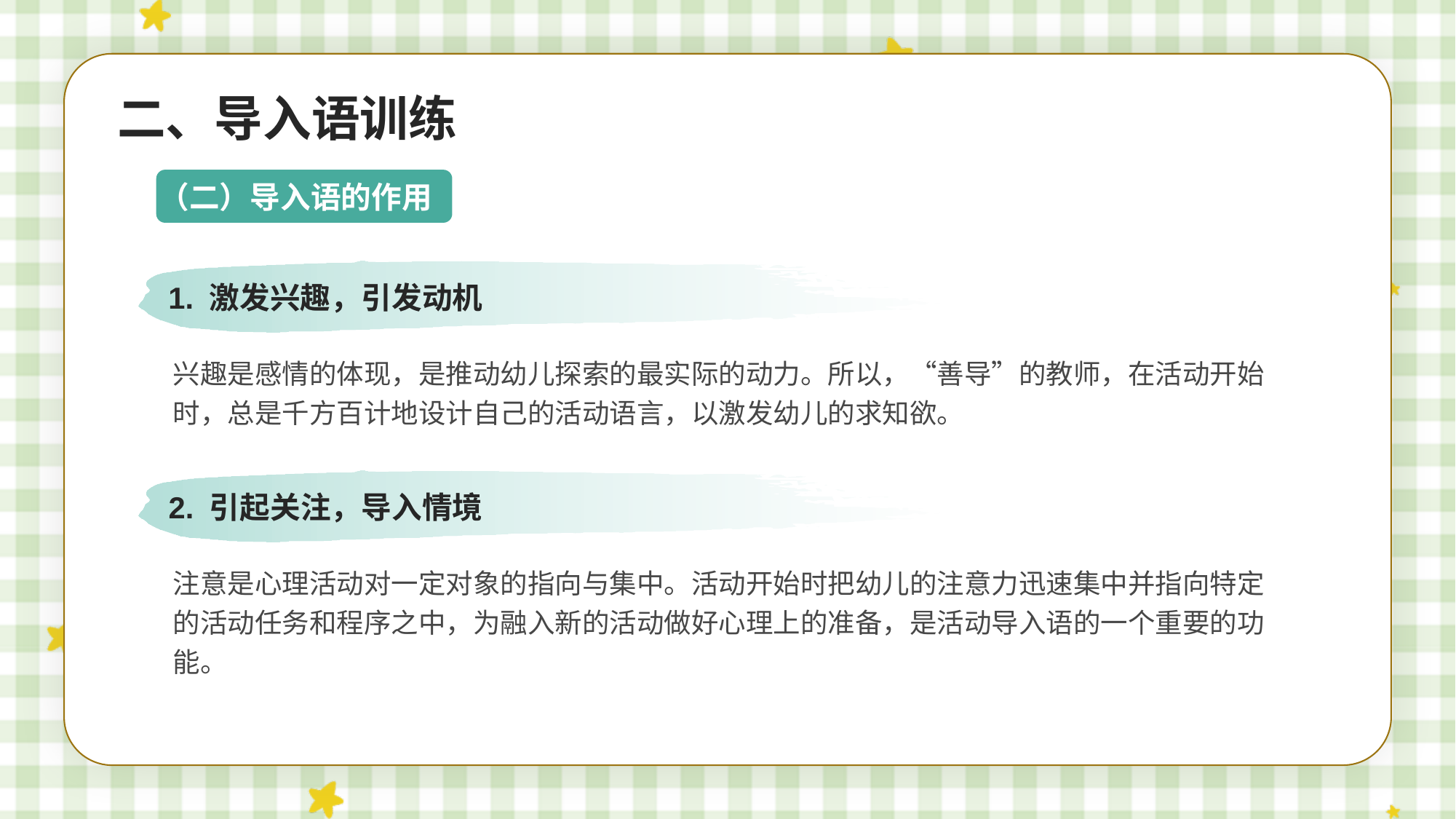

二、导入语训练
（二）导入语的作用
1. 激发兴趣，引发动机
兴趣是感情的体现，是推动幼儿探索的最实际的动力。所以，“善导”的教师，在活动开始时，总是千方百计地设计自己的活动语言，以激发幼儿的求知欲。
2. 引起关注，导入情境
注意是心理活动对一定对象的指向与集中。活动开始时把幼儿的注意力迅速集中并指向特定的活动任务和程序之中，为融入新的活动做好心理上的准备，是活动导入语的一个重要的功能。